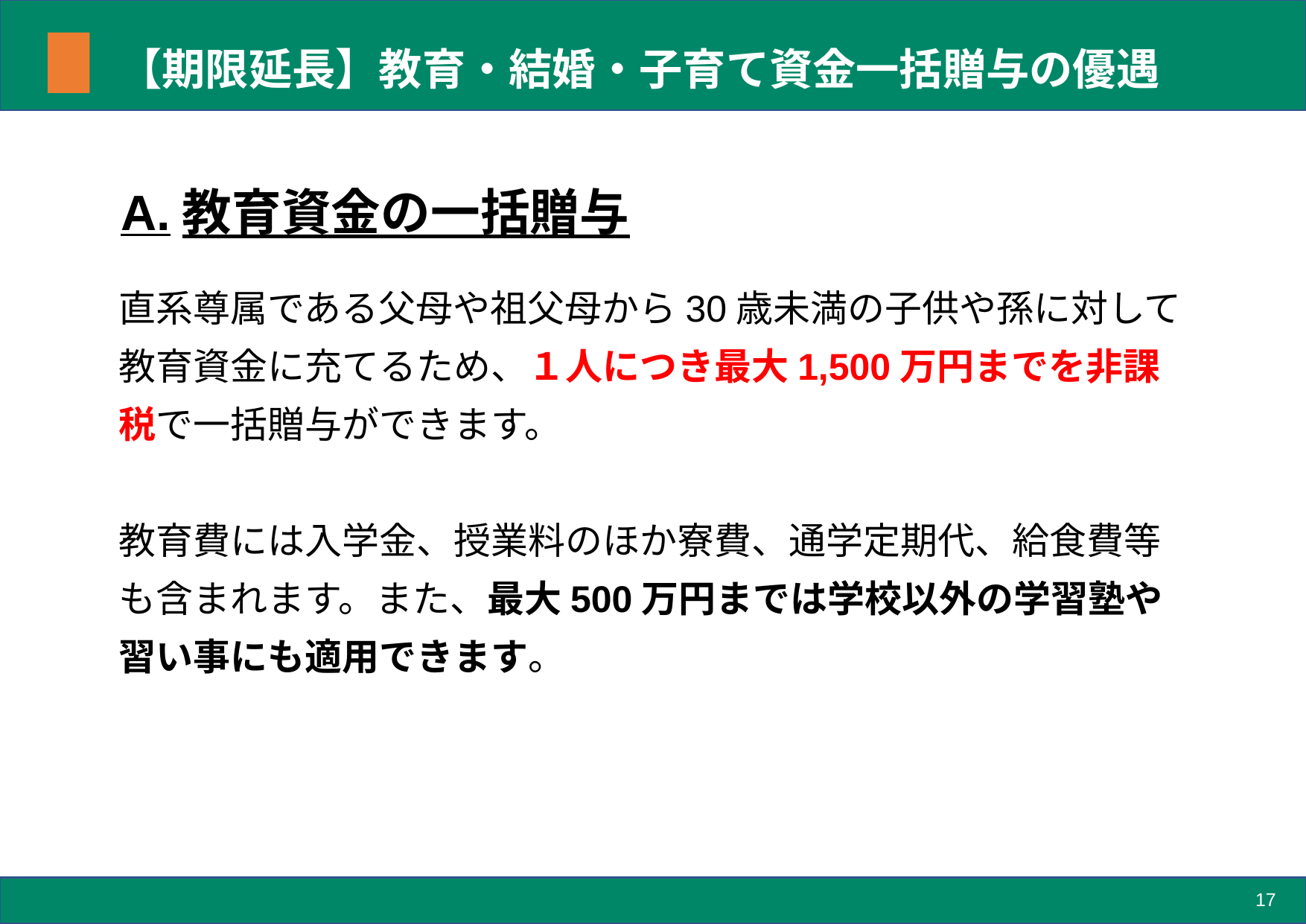

# 【期限延長】教育・結婚・子育て資金一括贈与の優遇
A.教育資金の一括贈与
直系尊属である父母や祖父母から30歳未満の子供や孫に対して教育資金に充てるため、１人につき最大1,500万円までを非課税で一括贈与ができます。

教育費には入学金、授業料のほか寮費、通学定期代、給食費等も含まれます。また、最大500万円までは学校以外の学習塾や習い事にも適用できます。
・祖父母から30歳未満の子供や孫に対して教育資金に充てるため、
1人につ き最大1,500万円までを非課税で一括贈与ができます。

・教育費には入学金、授業料のほか寮費、通学定期代、給食費等も含まれます。
また、最大500万円までは学習塾や習い事にも適用できます。